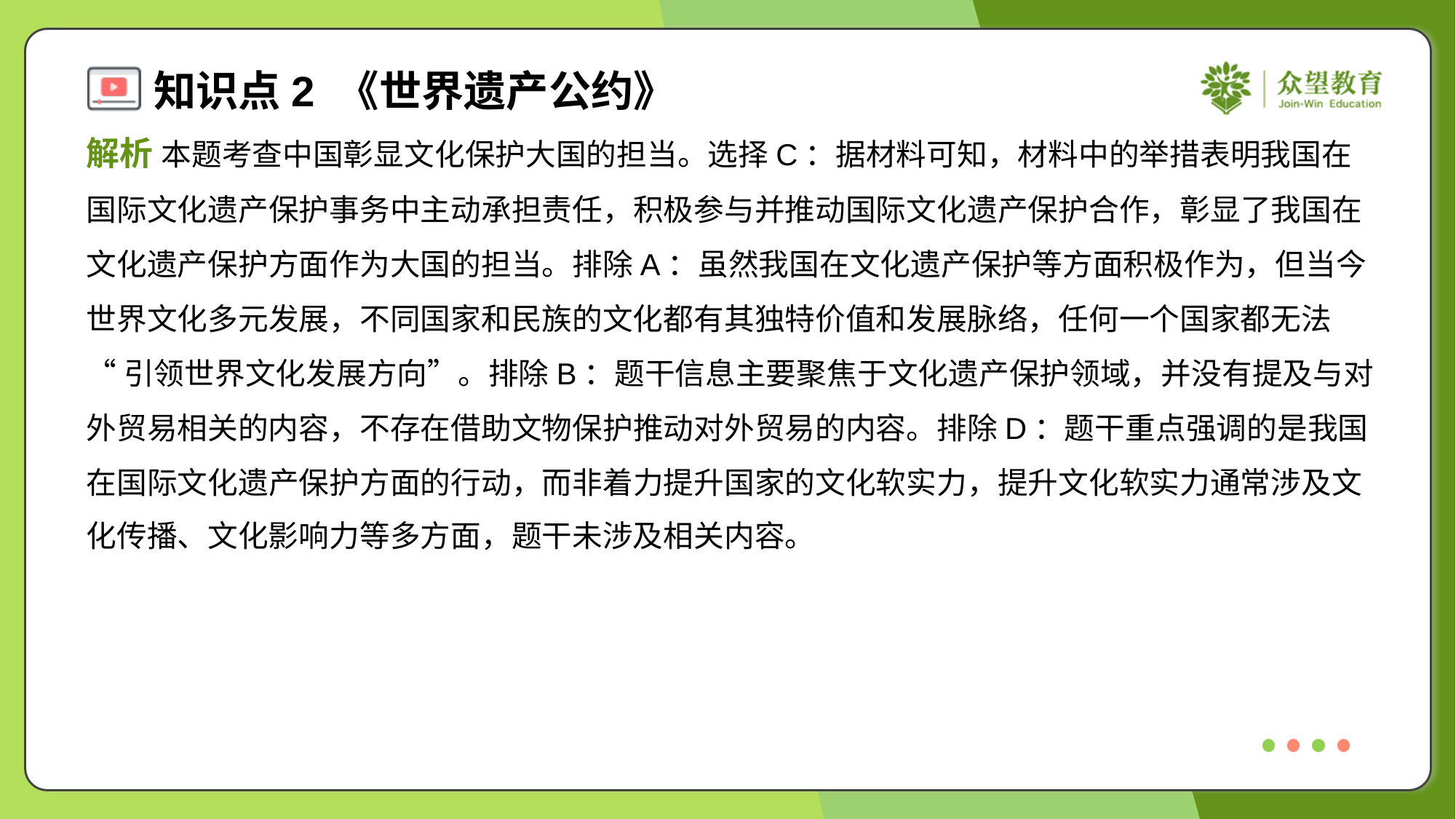

解析 本题考查中国彰显文化保护大国的担当。选择C：据材料可知，材料中的举措表明我国在
国际文化遗产保护事务中主动承担责任，积极参与并推动国际文化遗产保护合作，彰显了我国在
文化遗产保护方面作为大国的担当。排除A：虽然我国在文化遗产保护等方面积极作为，但当今
世界文化多元发展，不同国家和民族的文化都有其独特价值和发展脉络，任何一个国家都无法
“引领世界文化发展方向”。排除B：题干信息主要聚焦于文化遗产保护领域，并没有提及与对
外贸易相关的内容，不存在借助文物保护推动对外贸易的内容。排除D：题干重点强调的是我国
在国际文化遗产保护方面的行动，而非着力提升国家的文化软实力，提升文化软实力通常涉及文
化传播、文化影响力等多方面，题干未涉及相关内容。